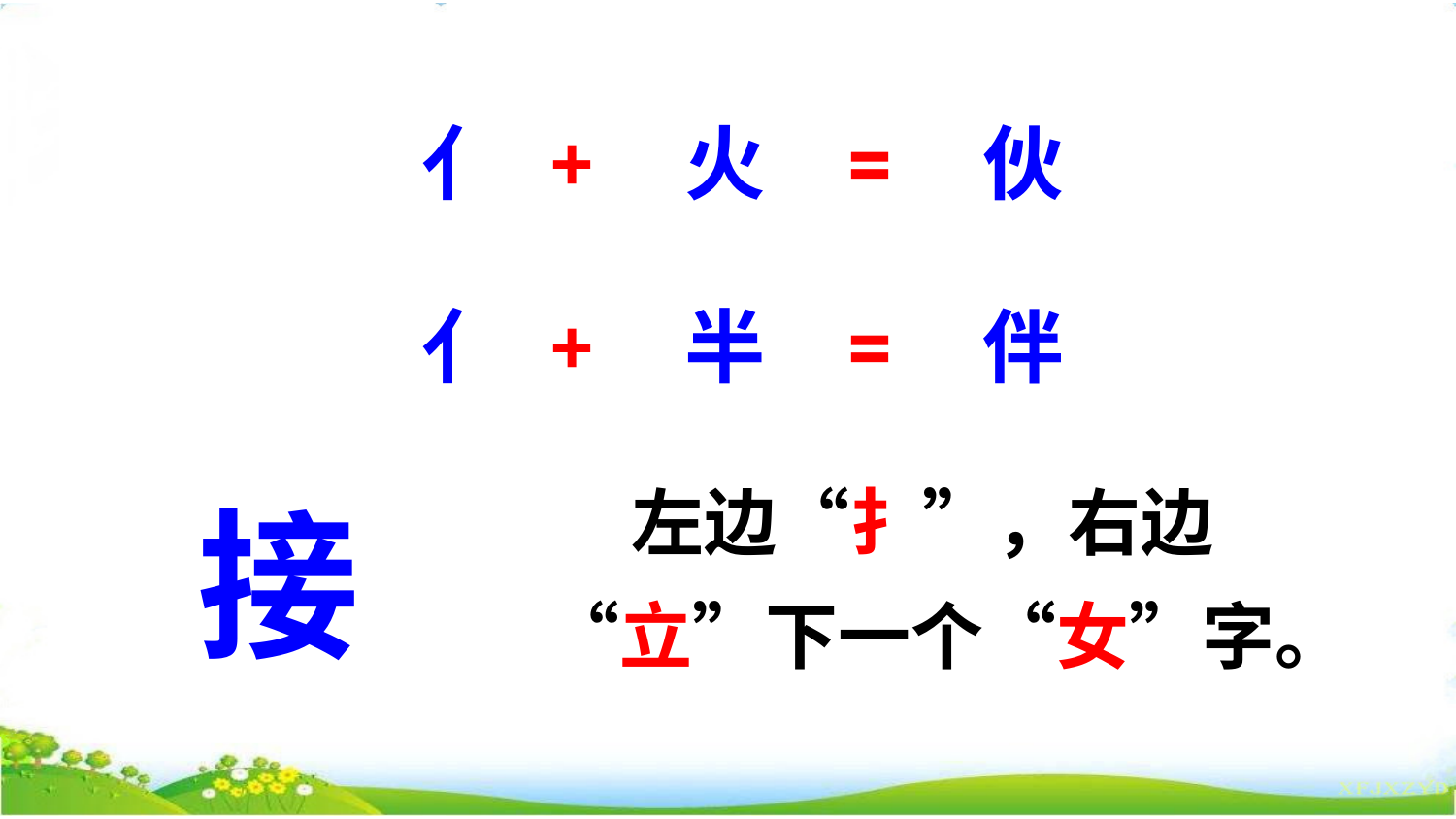

亻
+
火
=
伙
亻
+
半
=
伴
接
    左边“扌”，右边“立”下一个“女”字。